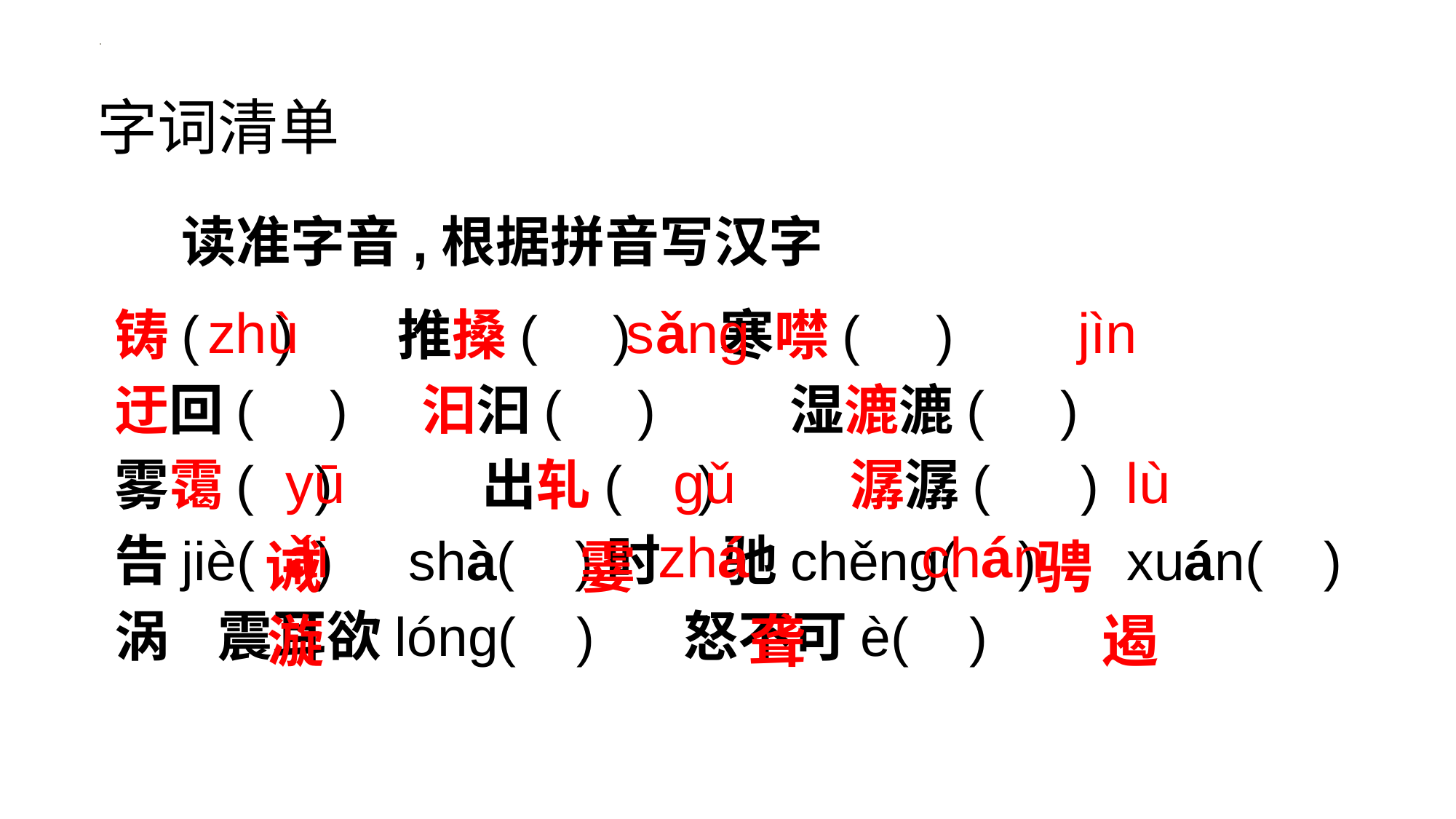

字词清单

读准字音,根据拼音写汉字
铸(     )      推搡(     )     寒噤(     )
迂回(     )    汩汩(     )        湿漉漉(     )
雾霭(    )         出轧(     )        潺潺(      )
告jiè(    )     shà(    )时     驰chěng(    )      xuán(    )涡    震耳欲lóng(    )     怒不可è(    )
 zhù                     sǎng                     jìn
      yū                     gǔ                         lù
      ǎi                     zhá           chán
   诫                    霎                               骋
   漩                                 聋                       遏